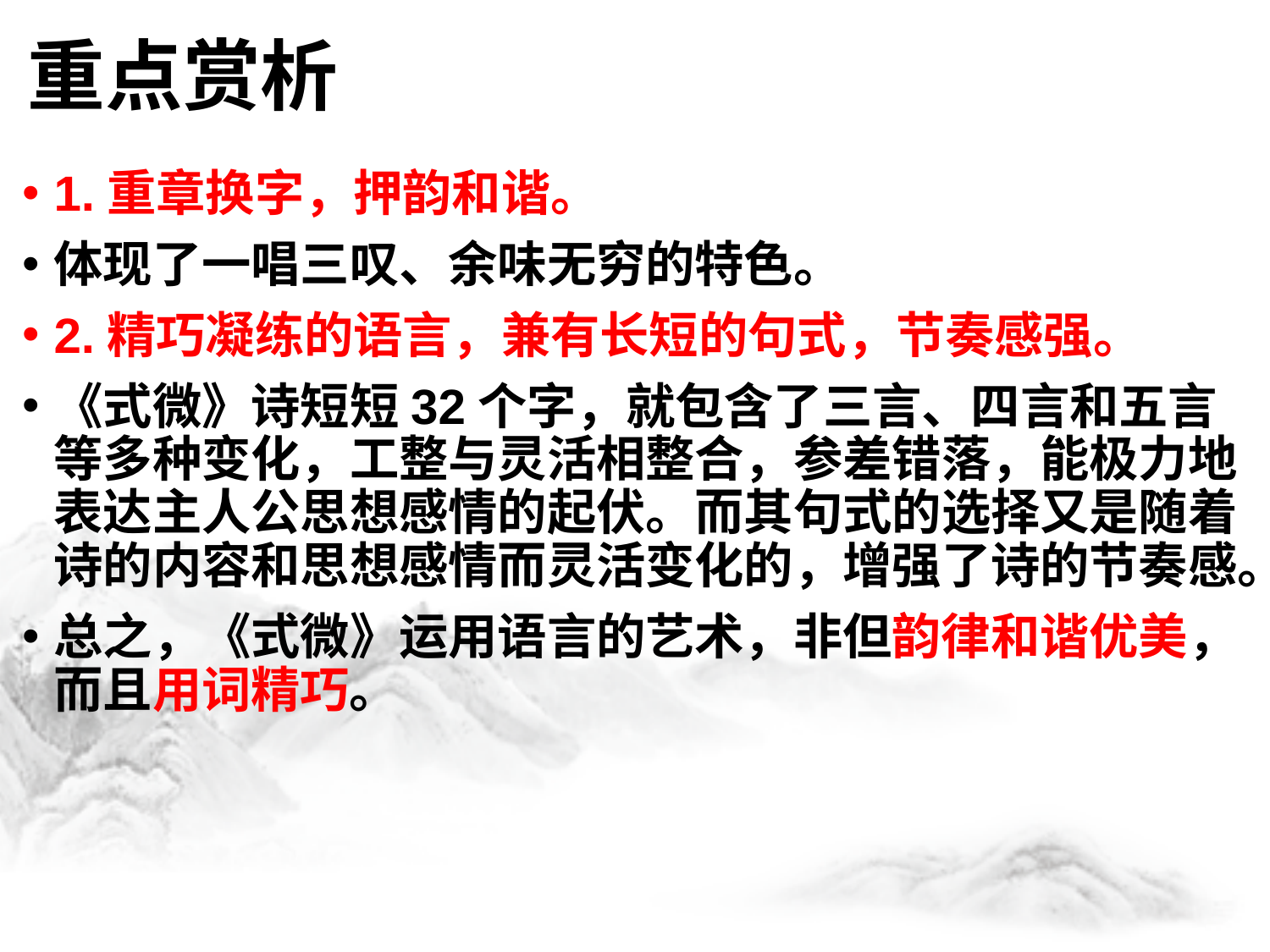

# 重点赏析
1.重章换字，押韵和谐。
体现了一唱三叹、余味无穷的特色。
2.精巧凝练的语言，兼有长短的句式，节奏感强。
《式微》诗短短32个字，就包含了三言、四言和五言等多种变化，工整与灵活相整合，参差错落，能极力地表达主人公思想感情的起伏。而其句式的选择又是随着诗的内容和思想感情而灵活变化的，增强了诗的节奏感。
总之，《式微》运用语言的艺术，非但韵律和谐优美，而且用词精巧。